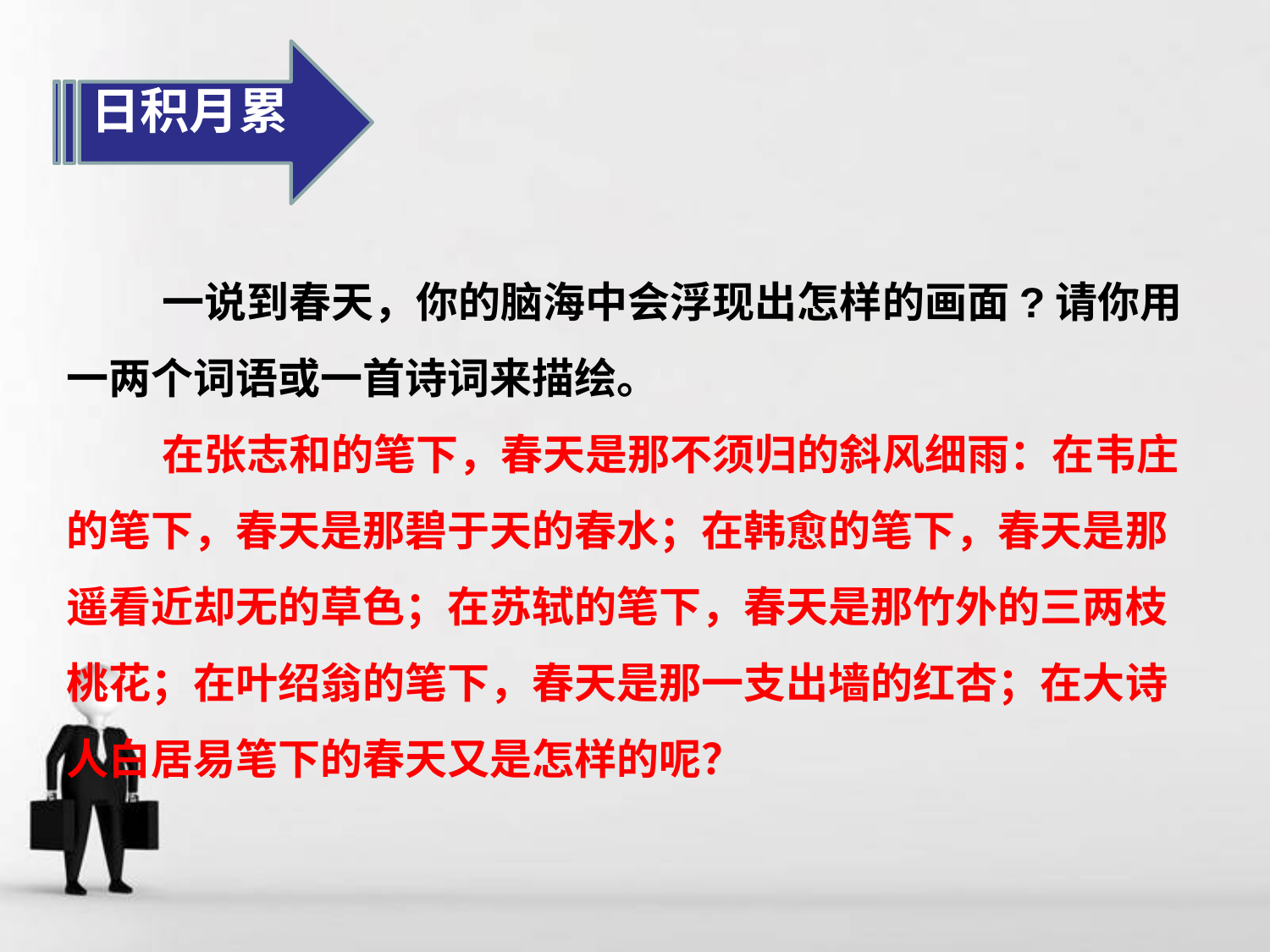

日积月累
         一说到春天，你的脑海中会浮现出怎样的画面?请你用一两个词语或一首诗词来描绘。
         在张志和的笔下，春天是那不须归的斜风细雨：在韦庄的笔下，春天是那碧于天的春水；在韩愈的笔下，春天是那遥看近却无的草色；在苏轼的笔下，春天是那竹外的三两枝桃花；在叶绍翁的笔下，春天是那一支出墙的红杏；在大诗人白居易笔下的春天又是怎样的呢？